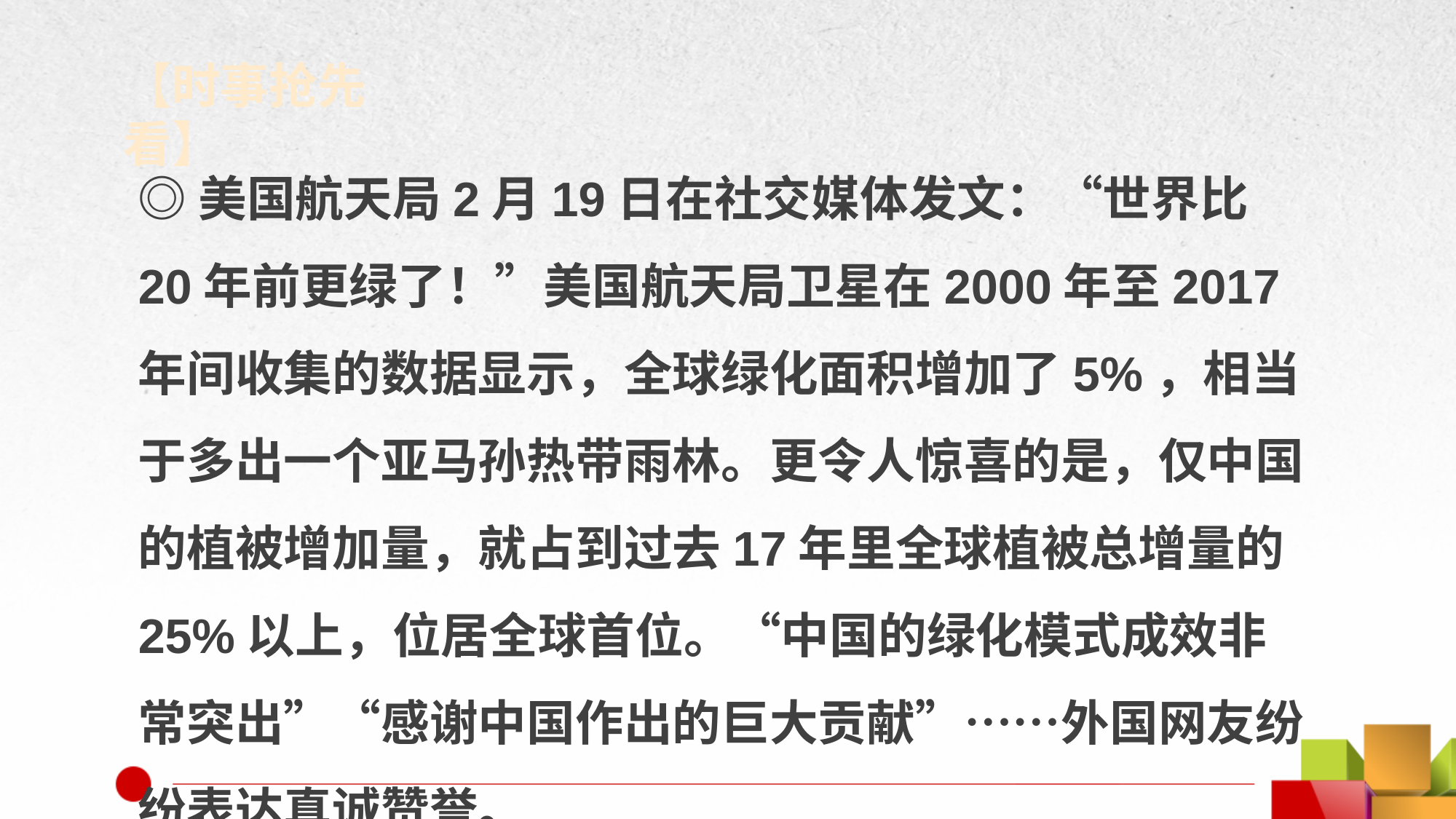

【时事抢先看】
◎美国航天局2月19日在社交媒体发文：“世界比20年前更绿了！”美国航天局卫星在2000年至2017年间收集的数据显示，全球绿化面积增加了5%，相当于多出一个亚马孙热带雨林。更令人惊喜的是，仅中国的植被增加量，就占到过去17年里全球植被总增量的25%以上，位居全球首位。“中国的绿化模式成效非常突出”“感谢中国作出的巨大贡献”……外国网友纷纷表达真诚赞誉。